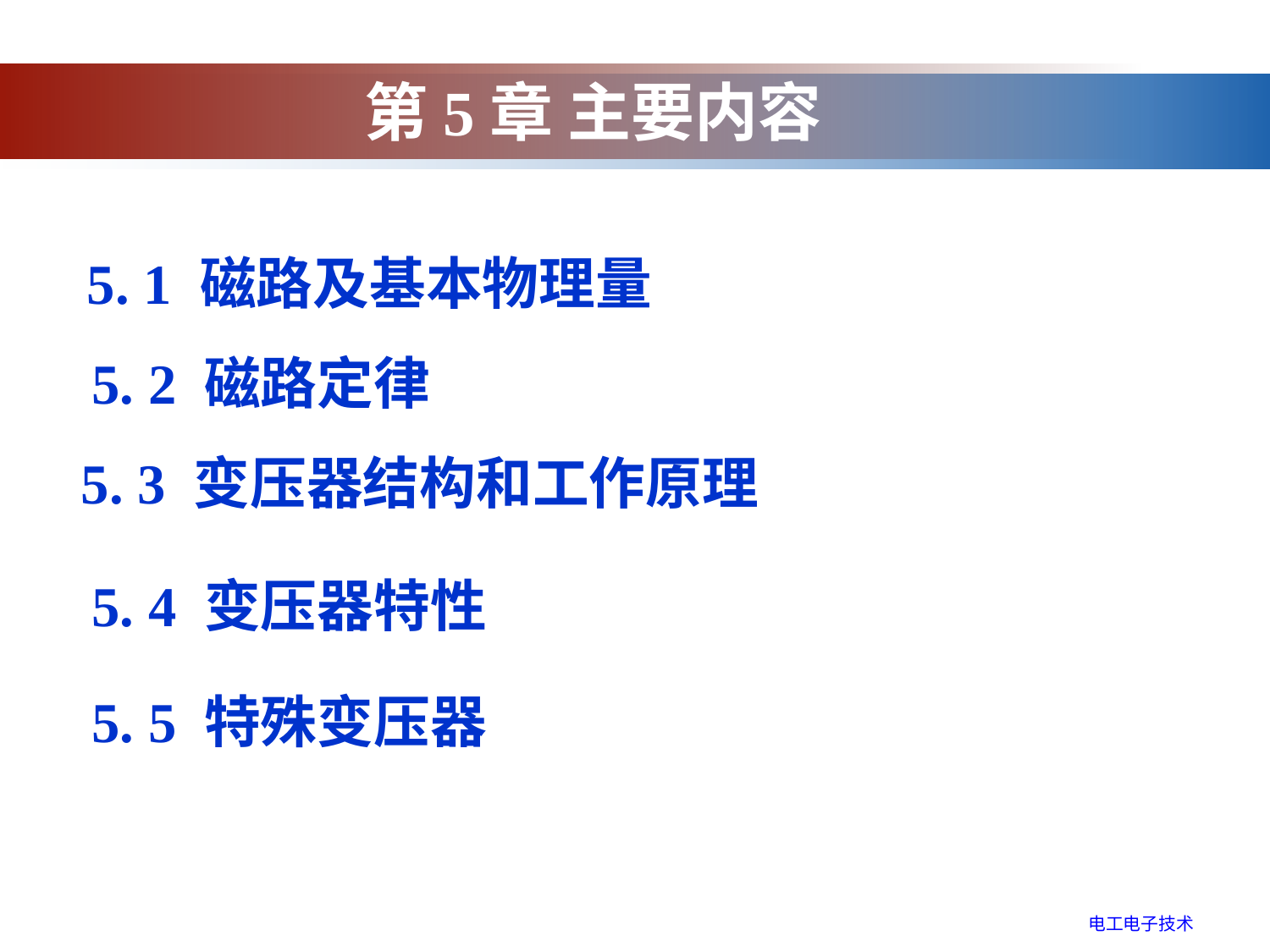

# 第5章 主要内容
 5. 1 磁路及基本物理量
5. 2 磁路定律
5. 3 变压器结构和工作原理
5. 4 变压器特性
5. 5 特殊变压器
电工电子技术